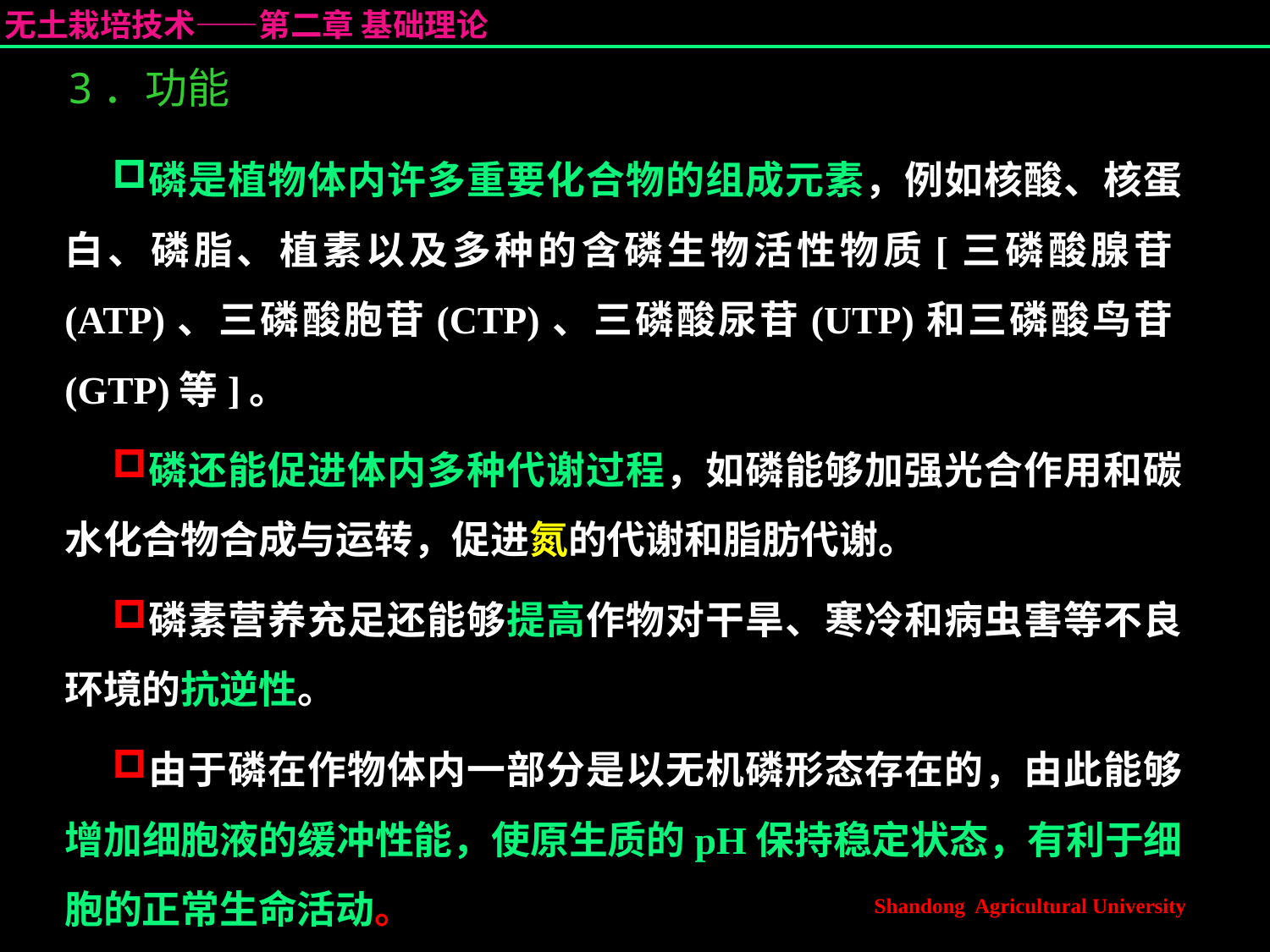

# 3．功能
磷是植物体内许多重要化合物的组成元素，例如核酸、核蛋白、磷脂、植素以及多种的含磷生物活性物质[三磷酸腺苷(ATP)、三磷酸胞苷(CTP)、三磷酸尿苷(UTP)和三磷酸鸟苷(GTP)等]。
磷还能促进体内多种代谢过程，如磷能够加强光合作用和碳水化合物合成与运转，促进氮的代谢和脂肪代谢。
磷素营养充足还能够提高作物对干旱、寒冷和病虫害等不良环境的抗逆性。
由于磷在作物体内一部分是以无机磷形态存在的，由此能够增加细胞液的缓冲性能，使原生质的pH保持稳定状态，有利于细胞的正常生命活动。